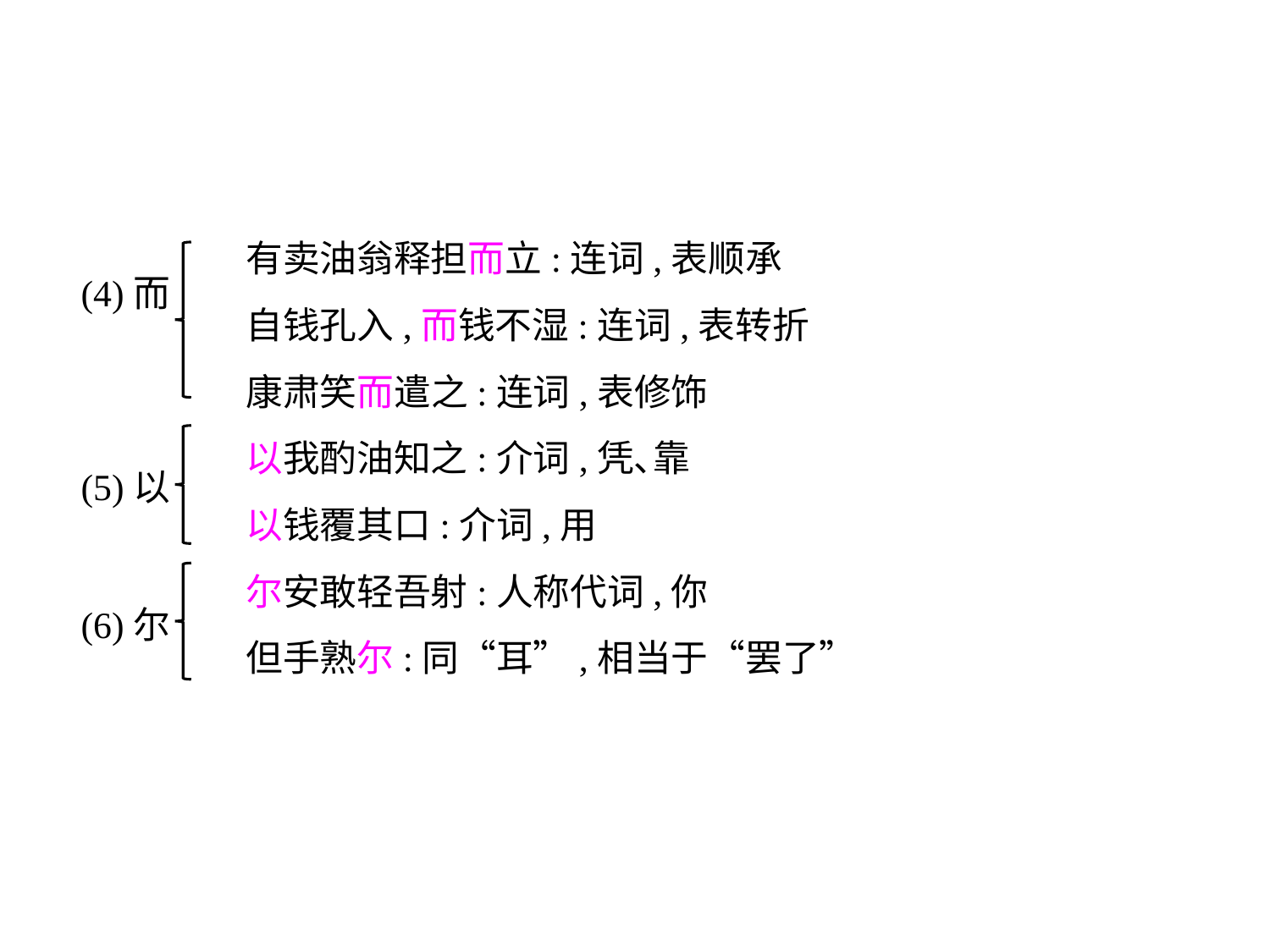

有卖油翁释担而立:连词,表顺承
	   自钱孔入,而钱不湿:连词,表转折
	   康肃笑而遣之:连词,表修饰
	   以我酌油知之:介词,凭､靠
	   以钱覆其口:介词,用
	   尔安敢轻吾射:人称代词,你
	   但手熟尔:同“耳”,相当于“罢了”

(4)而

(5)以

(6)尔